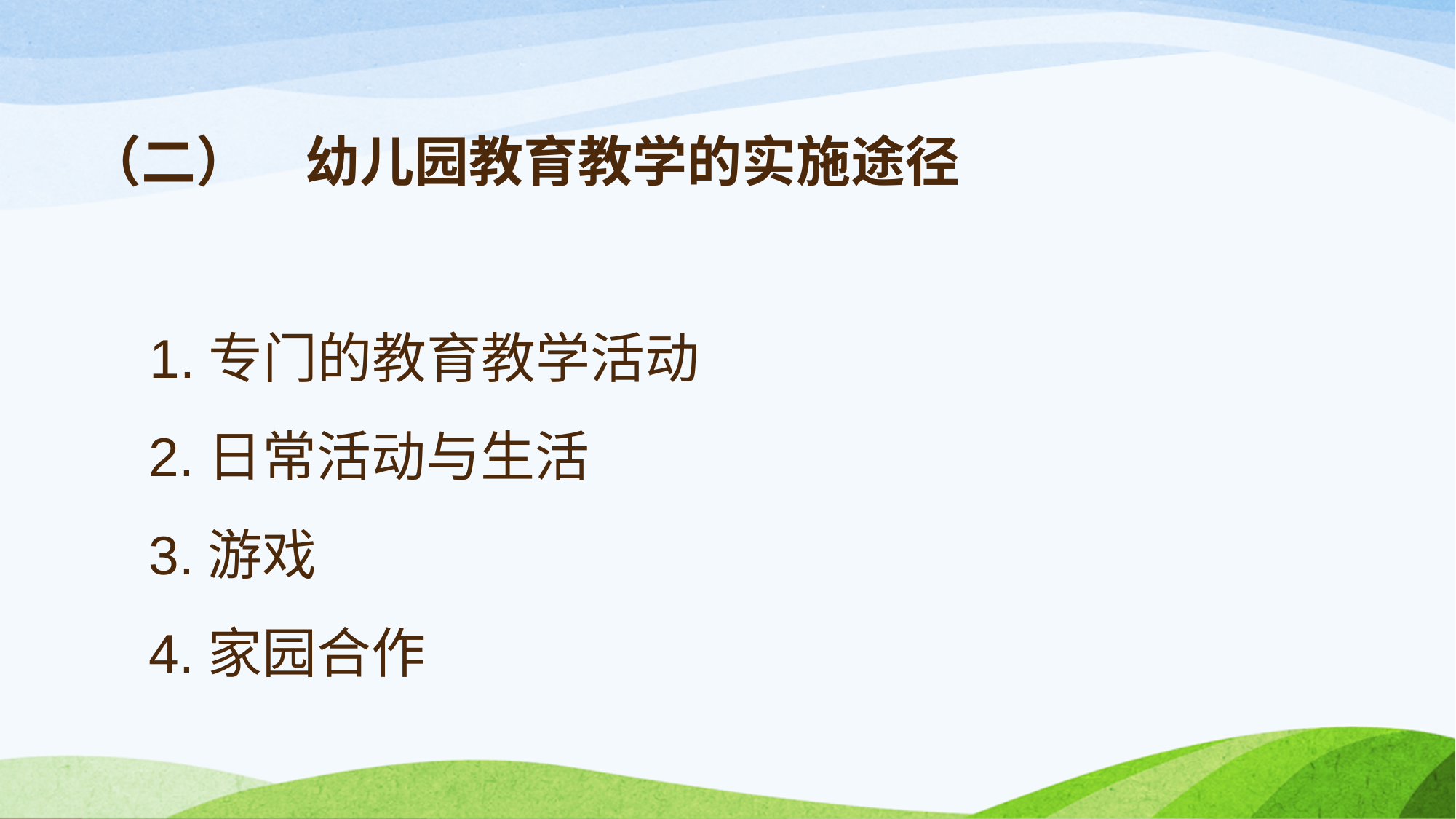

# （二）	幼儿园教育教学的实施途径 1.专门的教育教学活动 2.日常活动与生活 3.游戏 4.家园合作